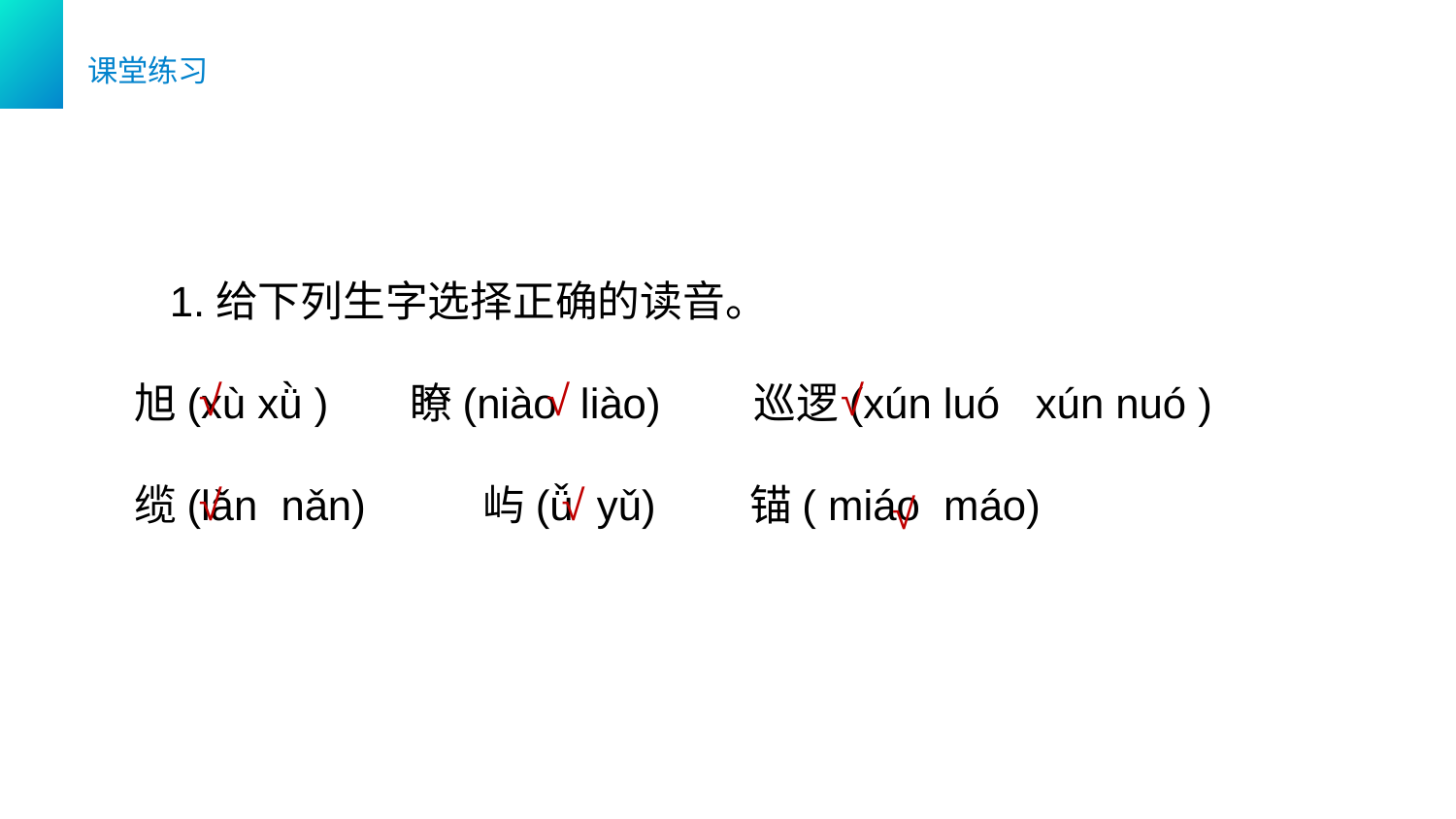

课堂练习
   1.给下列生字选择正确的读音。
旭(xù xǜ )      瞭(niào  liào)       巡逻(xún luó   xún nuó )
缆(lǎn  nǎn)         屿(ǚ  yǔ)       锚( miáo  máo)
√
√
√
√
√
√